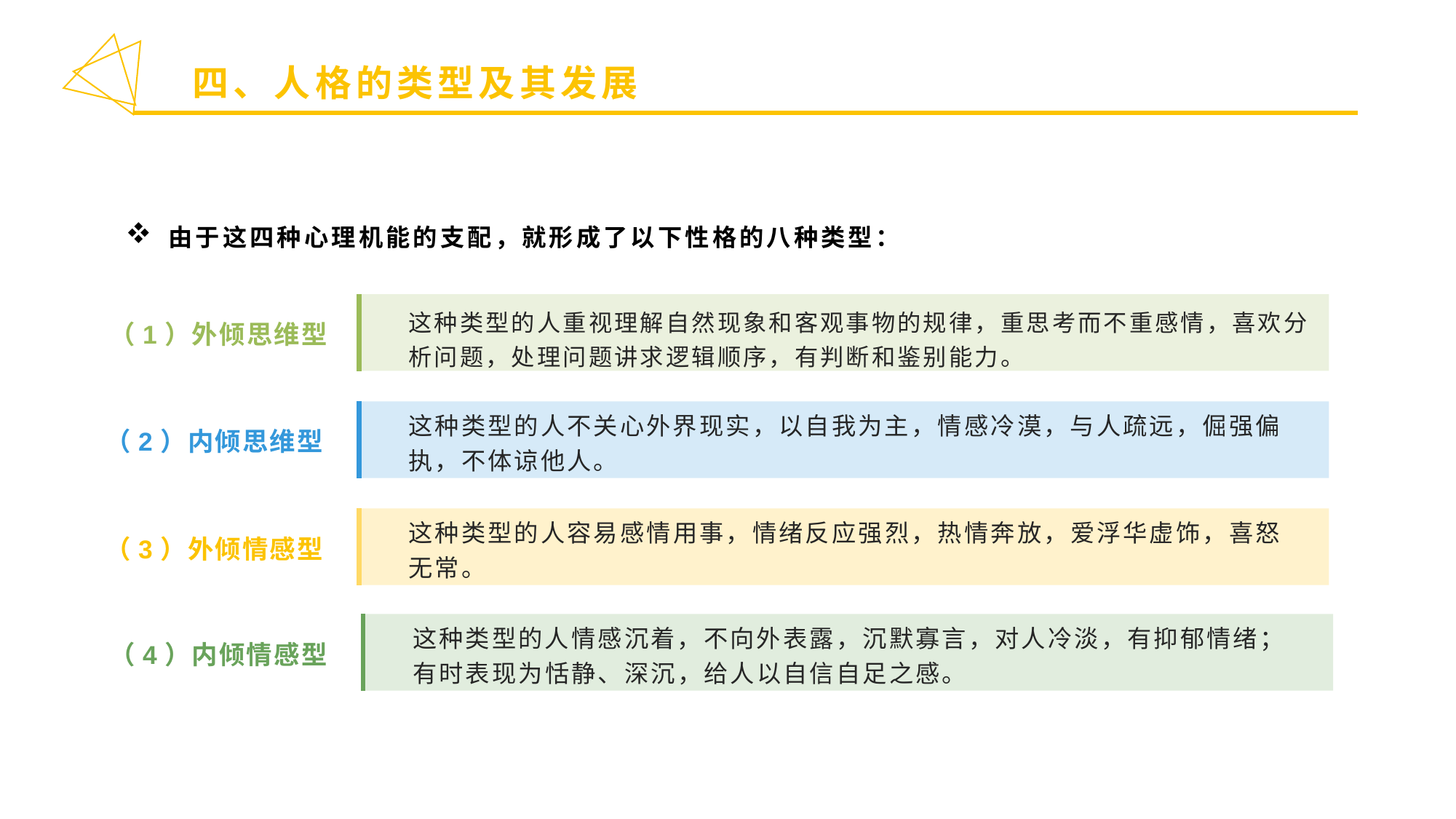

四、人格的类型及其发展
由于这四种心理机能的支配，就形成了以下性格的八种类型：

这种类型的人重视理解自然现象和客观事物的规律，重思考而不重感情，喜欢分析问题，处理问题讲求逻辑顺序，有判断和鉴别能力。
（1）外倾思维型

这种类型的人不关心外界现实，以自我为主，情感冷漠，与人疏远，倔强偏执，不体谅他人。

（2）内倾思维型
这种类型的人容易感情用事，情绪反应强烈，热情奔放，爱浮华虚饰，喜怒无常。

（3）外倾情感型
这种类型的人情感沉着，不向外表露，沉默寡言，对人冷淡，有抑郁情绪；有时表现为恬静、深沉，给人以自信自足之感。

（4）内倾情感型